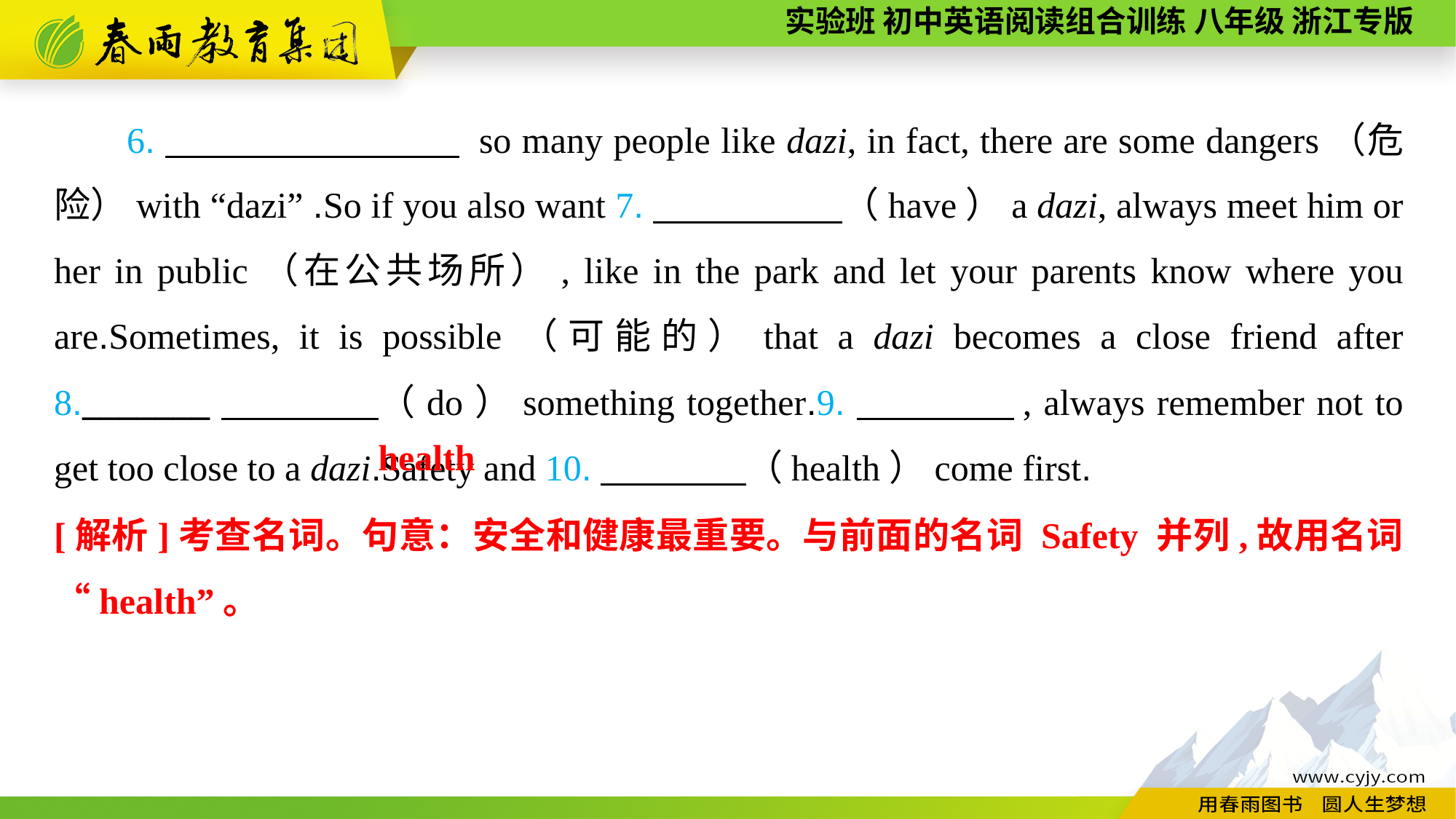

6.　　     　          　 so many people like dazi, in fact, there are some dangers（危险）with “dazi” .So if you also want 7.　　     　　（have）a dazi, always meet him or her in public（在公共场所）, like in the park and let your parents know where you are.Sometimes, it is possible（可能的）that a dazi becomes a close friend after 8._______　　　　（do）something together.9.　　　　, always remember not to get too close to a dazi.Safety and 10.　　　　（health）come first.
health
[解析]考查名词。句意：安全和健康最重要。与前面的名词 Safety 并列,故用名词“health”。